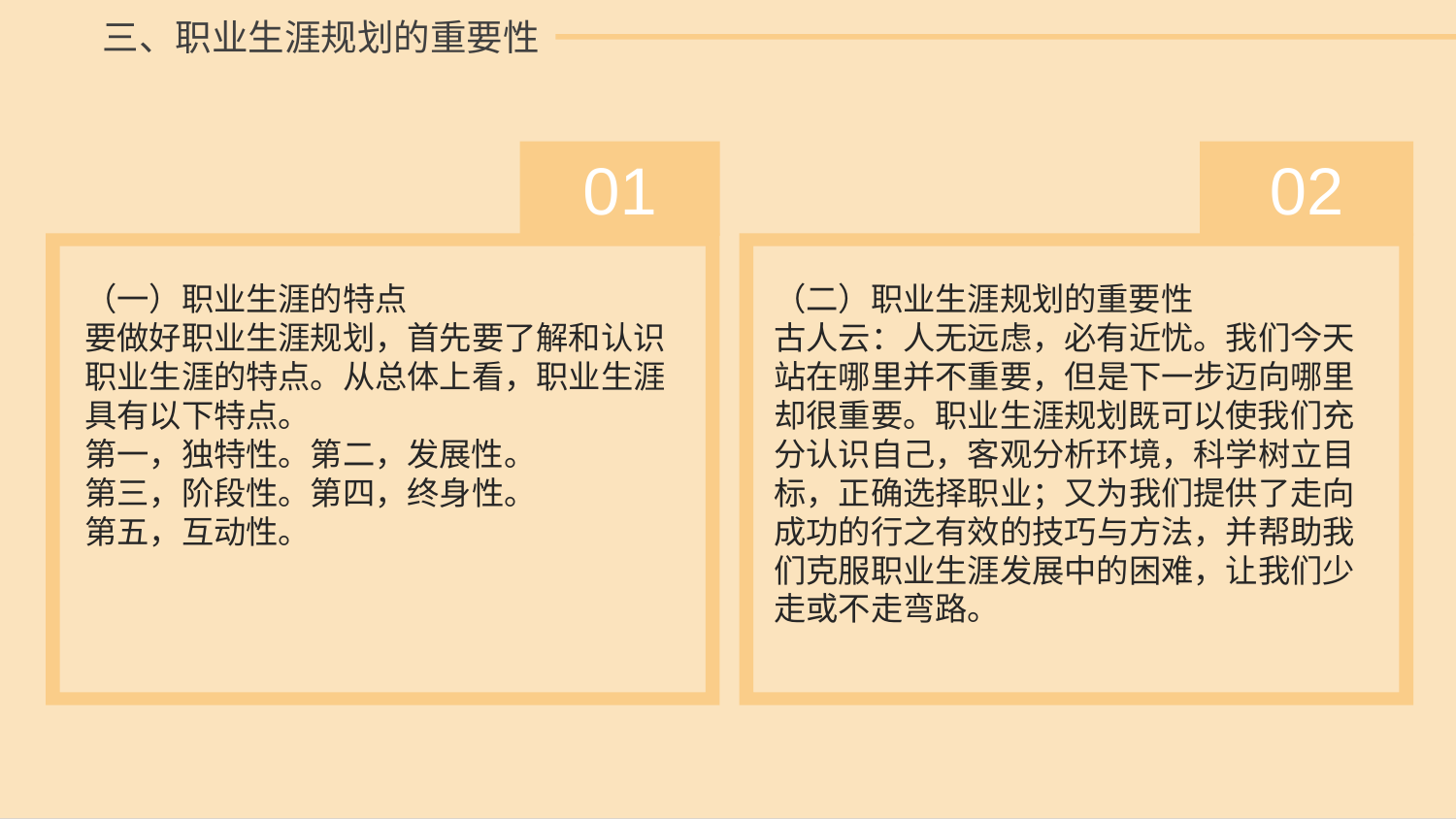

三、职业生涯规划的重要性

01
   02

（一）职业生涯的特点
要做好职业生涯规划，首先要了解和认识职业生涯的特点。从总体上看，职业生涯具有以下特点。
第一，独特性。第二，发展性。
第三，阶段性。第四，终身性。
第五，互动性。
（二）职业生涯规划的重要性
古人云：人无远虑，必有近忧。我们今天站在哪里并不重要，但是下一步迈向哪里却很重要。职业生涯规划既可以使我们充分认识自己，客观分析环境，科学树立目标，正确选择职业；又为我们提供了走向成功的行之有效的技巧与方法，并帮助我们克服职业生涯发展中的困难，让我们少走或不走弯路。